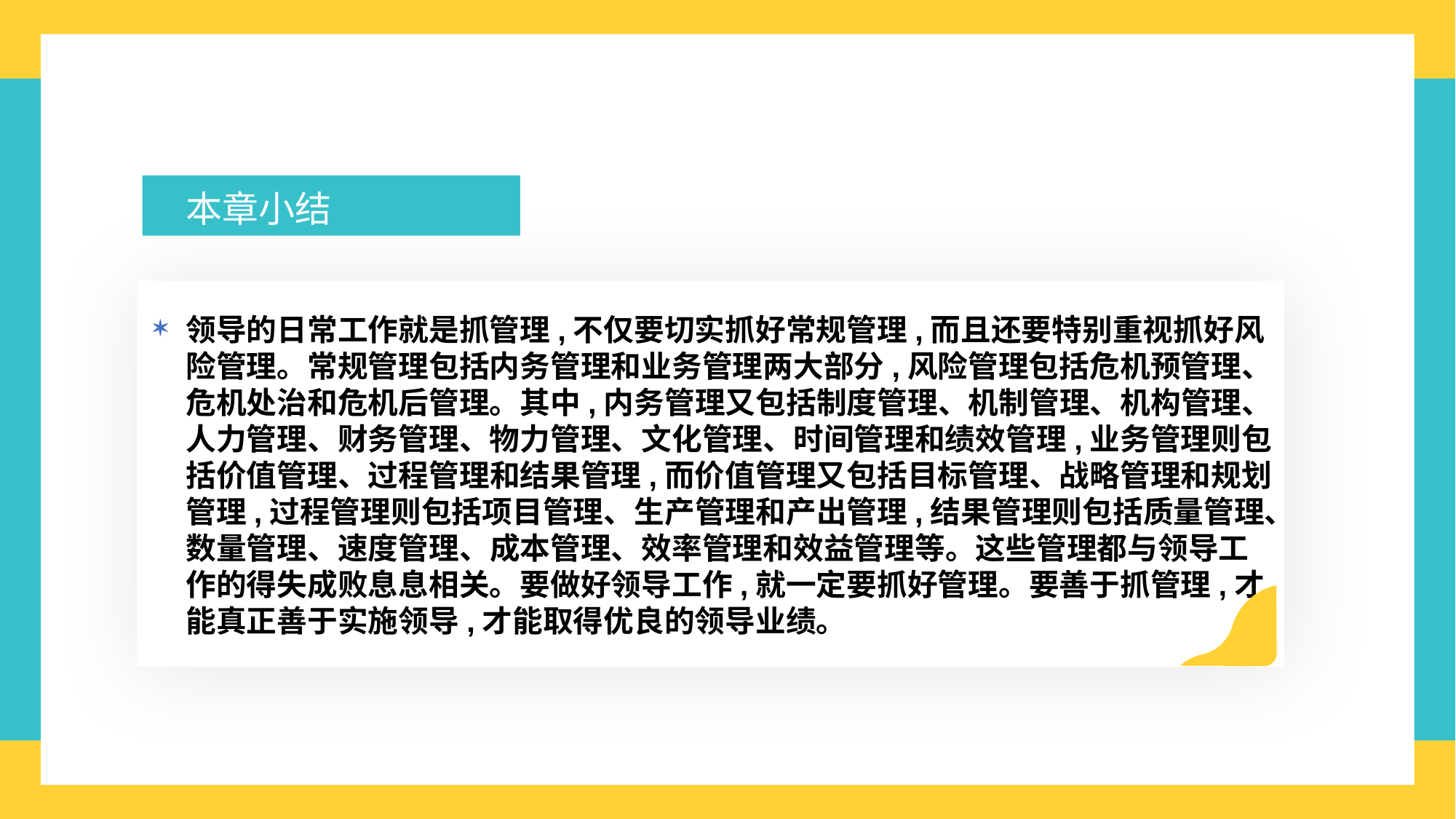

本章小结

领导的日常工作就是抓管理,不仅要切实抓好常规管理,而且还要特别重视抓好风险管理。常规管理包括内务管理和业务管理两大部分,风险管理包括危机预管理、危机处治和危机后管理。其中,内务管理又包括制度管理、机制管理、机构管理、人力管理、财务管理、物力管理、文化管理、时间管理和绩效管理,业务管理则包括价值管理、过程管理和结果管理,而价值管理又包括目标管理、战略管理和规划管理,过程管理则包括项目管理、生产管理和产出管理,结果管理则包括质量管理、数量管理、速度管理、成本管理、效率管理和效益管理等。这些管理都与领导工作的得失成败息息相关。要做好领导工作,就一定要抓好管理。要善于抓管理,才能真正善于实施领导,才能取得优良的领导业绩。